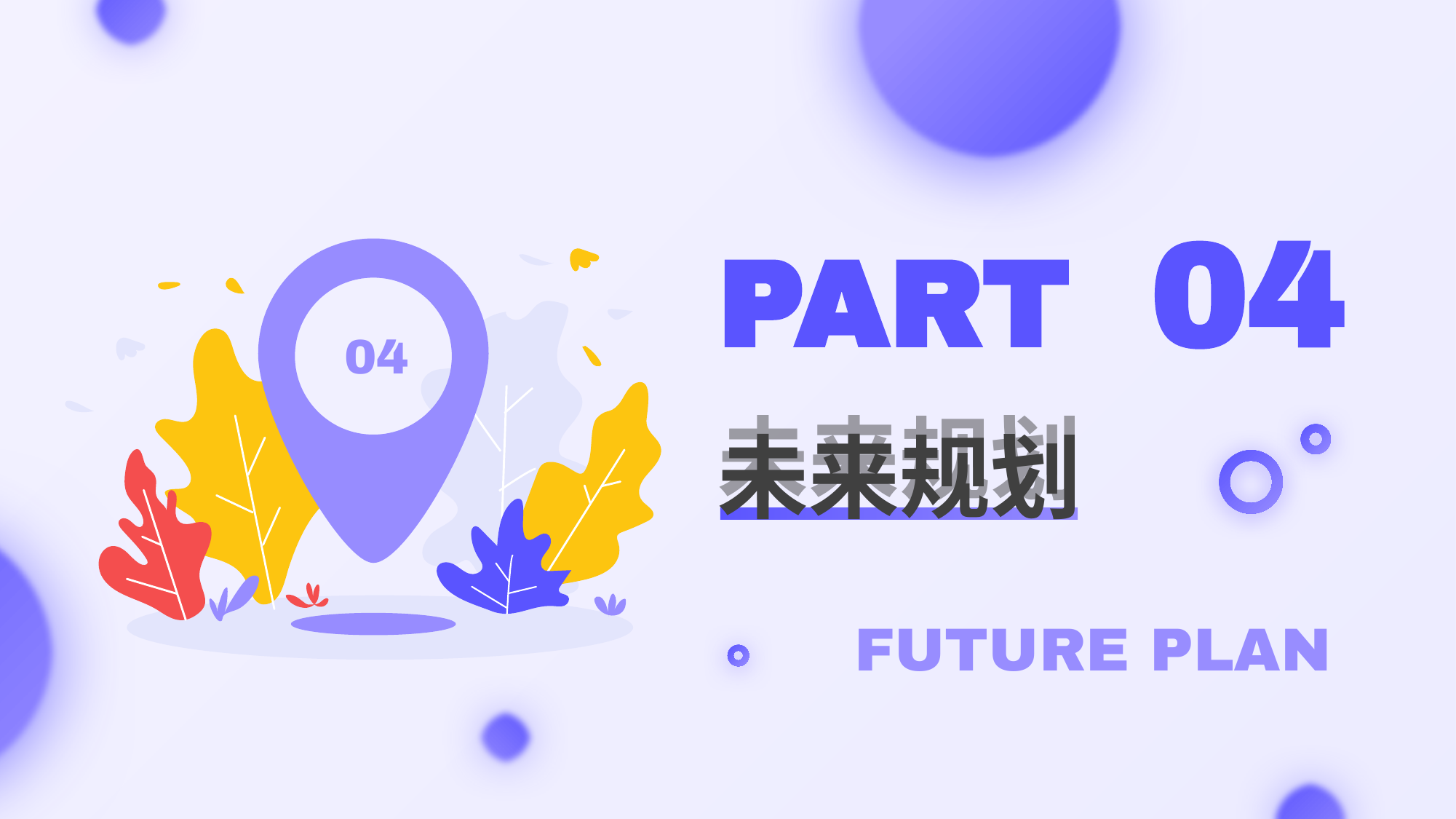

PART  04

04
未来规划
未来规划

FUTURE PLAN